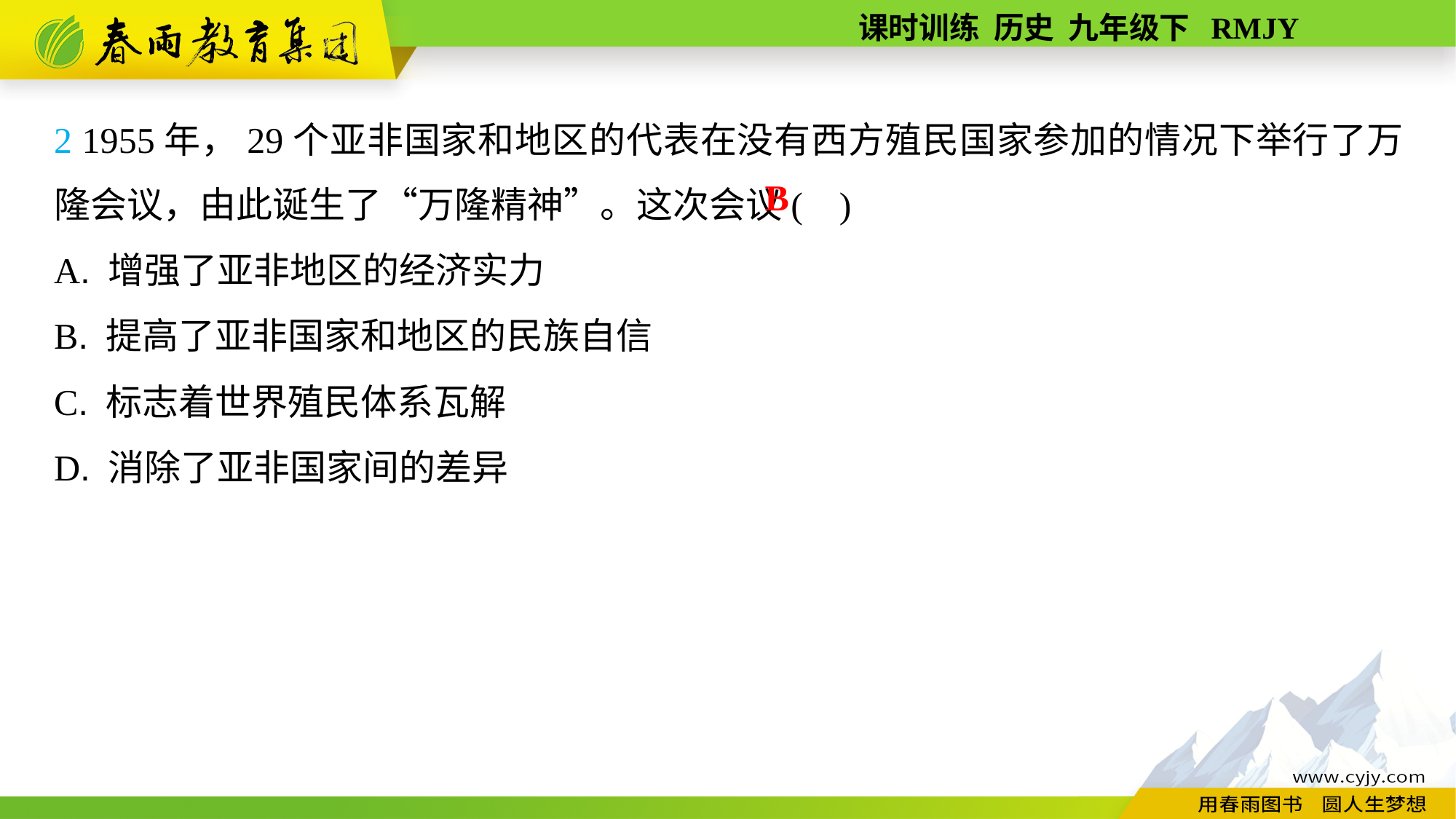

2 1955年，29个亚非国家和地区的代表在没有西方殖民国家参加的情况下举行了万隆会议，由此诞生了“万隆精神”。这次会议(    )
A. 增强了亚非地区的经济实力
B. 提高了亚非国家和地区的民族自信
C. 标志着世界殖民体系瓦解
D. 消除了亚非国家间的差异
B